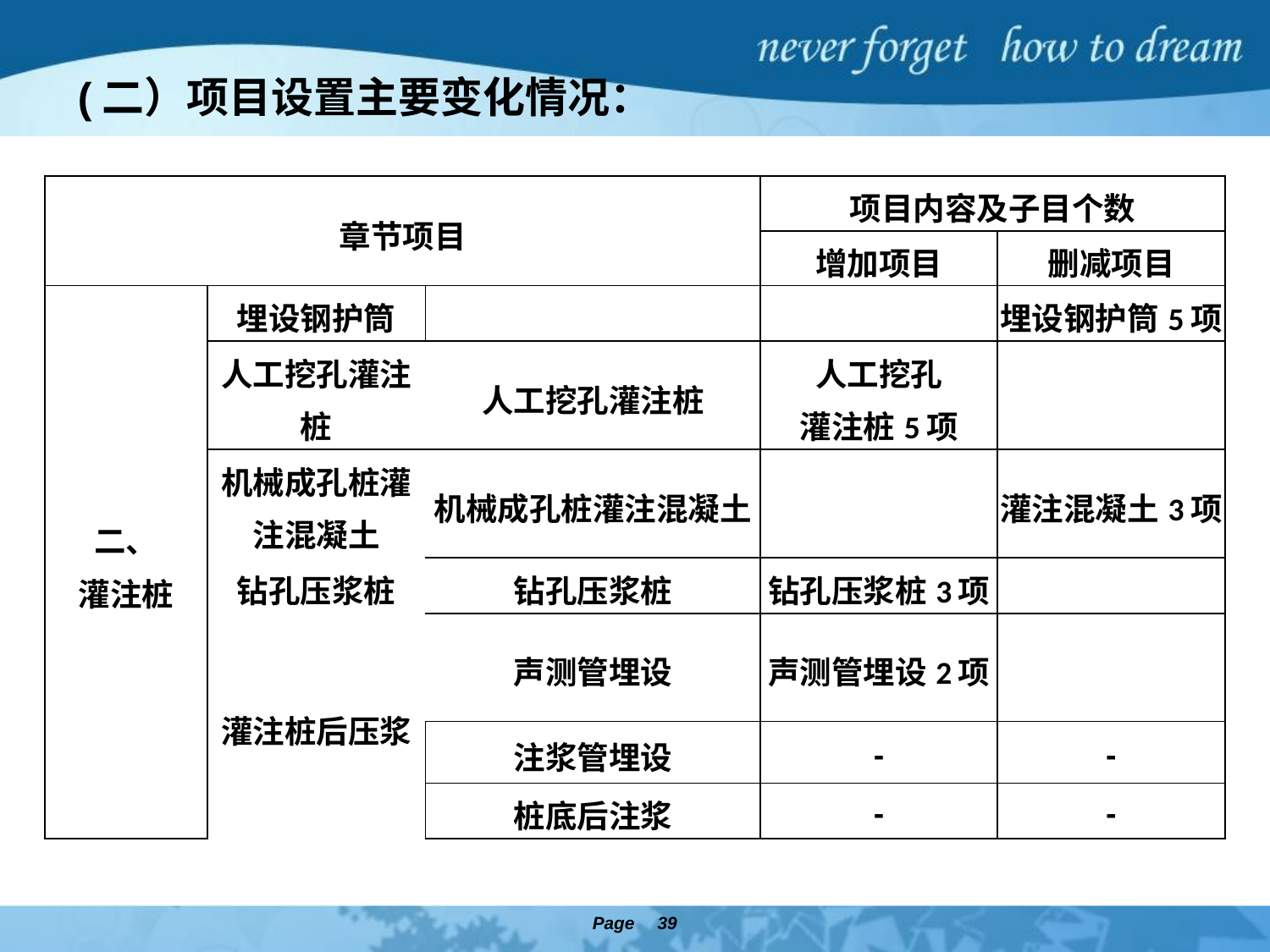

# (二）项目设置主要变化情况：
| 章节项目 |  |  | 项目内容及子目个数 |  |
| --- | --- | --- | --- | --- |
|  |  |  | 增加项目 | 删减项目 |
| 二、 灌注桩 | 埋设钢护筒 |  |  | 埋设钢护筒5项 |
|  | 人工挖孔灌注桩 | 人工挖孔灌注桩 | 人工挖孔 灌注桩5项 |  |
|  | 机械成孔桩灌注混凝土 | 机械成孔桩灌注混凝土 |  | 灌注混凝土3项 |
|  | 钻孔压浆桩 | 钻孔压浆桩 | 钻孔压浆桩3项 |  |
|  | 灌注桩后压浆 | 声测管埋设 | 声测管埋设2项 |  |
|  |  | 注浆管埋设 | - | - |
|  |  | 桩底后注浆 | - | - |